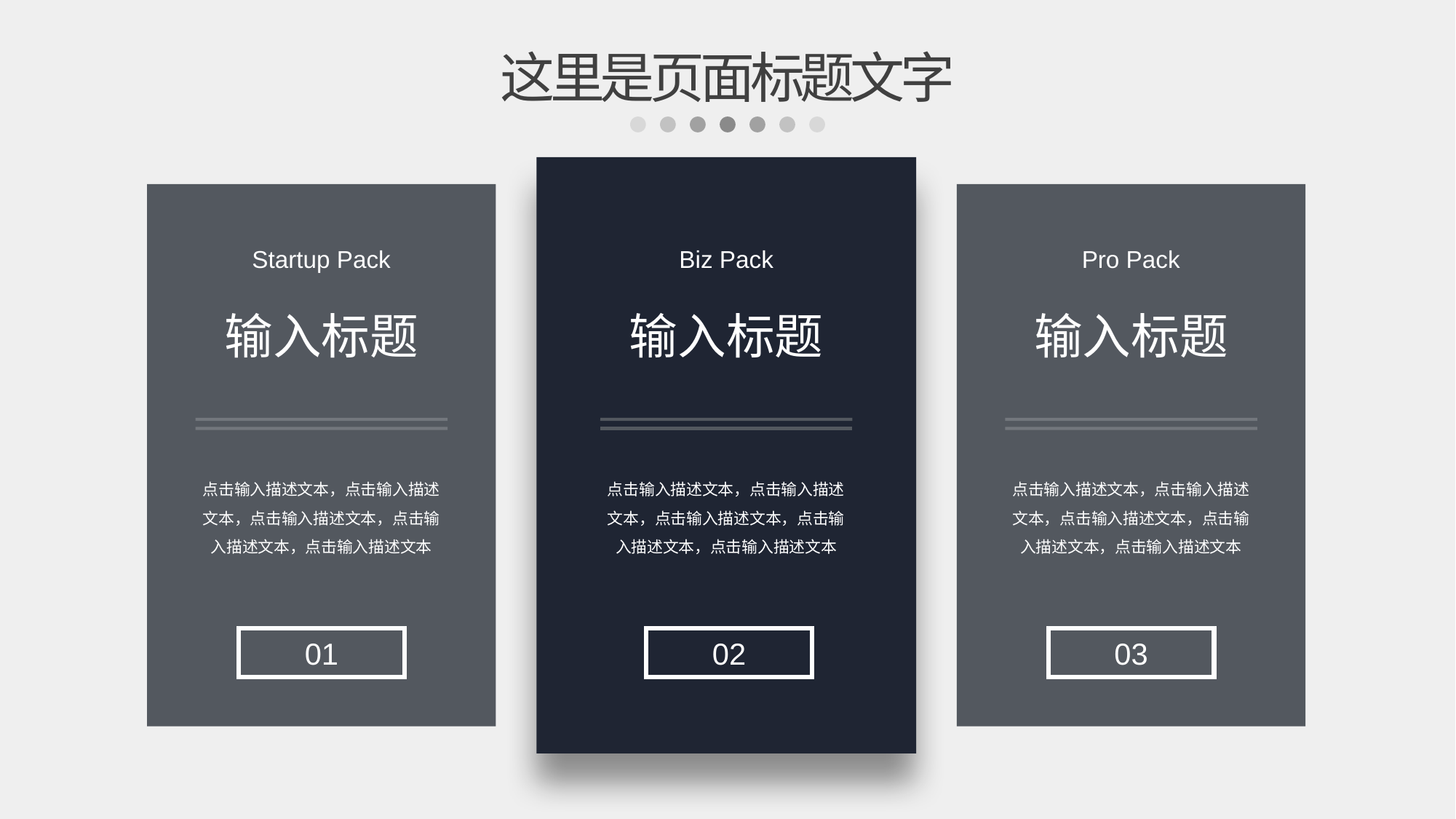

这里是页面标题文字

Biz Pack
输入标题

点击输入描述文本，点击输入描述文本，点击输入描述文本，点击输入描述文本，点击输入描述文本

02

Startup Pack
输入标题

点击输入描述文本，点击输入描述文本，点击输入描述文本，点击输入描述文本，点击输入描述文本

01

Pro Pack
输入标题

点击输入描述文本，点击输入描述文本，点击输入描述文本，点击输入描述文本，点击输入描述文本

03